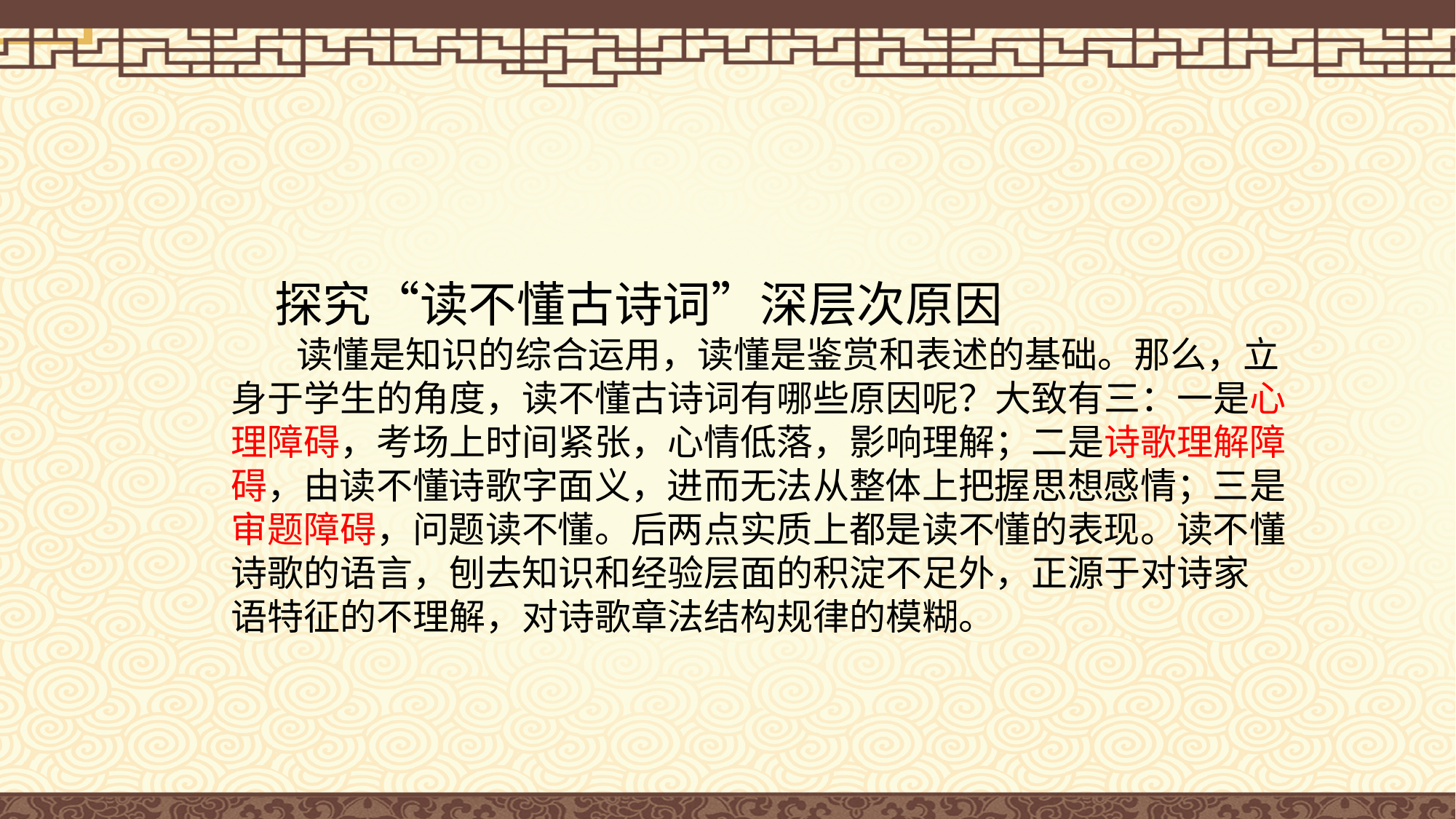

探究“读不懂古诗词”深层次原因
       读懂是知识的综合运用，读懂是鉴赏和表述的基础。那么，立
身于学生的角度，读不懂古诗词有哪些原因呢？大致有三：一是心
理障碍，考场上时间紧张，心情低落，影响理解；二是诗歌理解障
碍，由读不懂诗歌字面义，进而无法从整体上把握思想感情；三是
审题障碍，问题读不懂。后两点实质上都是读不懂的表现。读不懂
诗歌的语言，刨去知识和经验层面的积淀不足外，正源于对诗家
语特征的不理解，对诗歌章法结构规律的模糊。